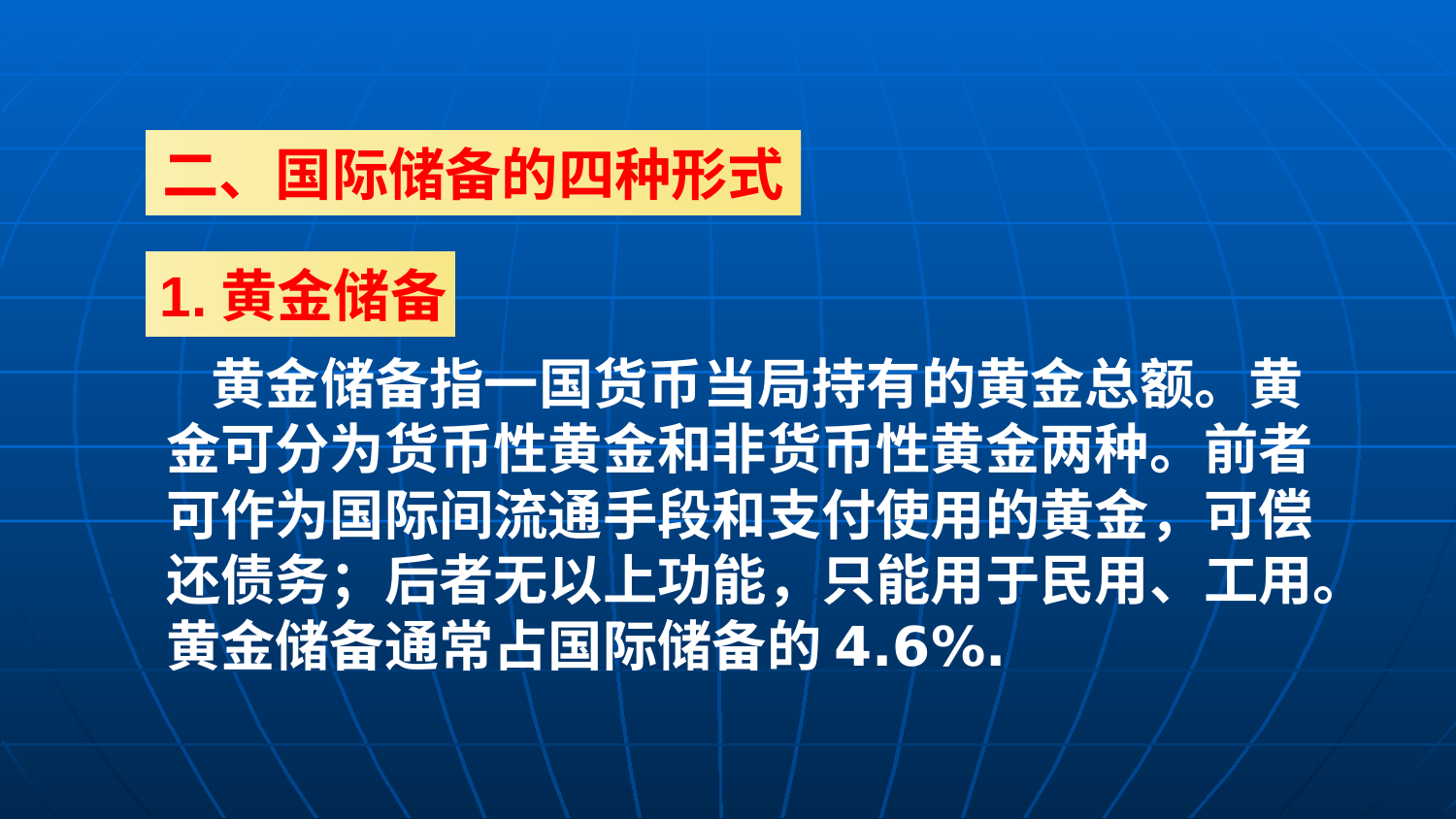

二、国际储备的四种形式

       黄金储备指一国货币当局持有的黄金总额。黄金可分为货币性黄金和非货币性黄金两种。前者可作为国际间流通手段和支付使用的黄金，可偿还债务；后者无以上功能，只能用于民用、工用。黄金储备通常占国际储备的4.6%.
1.黄金储备